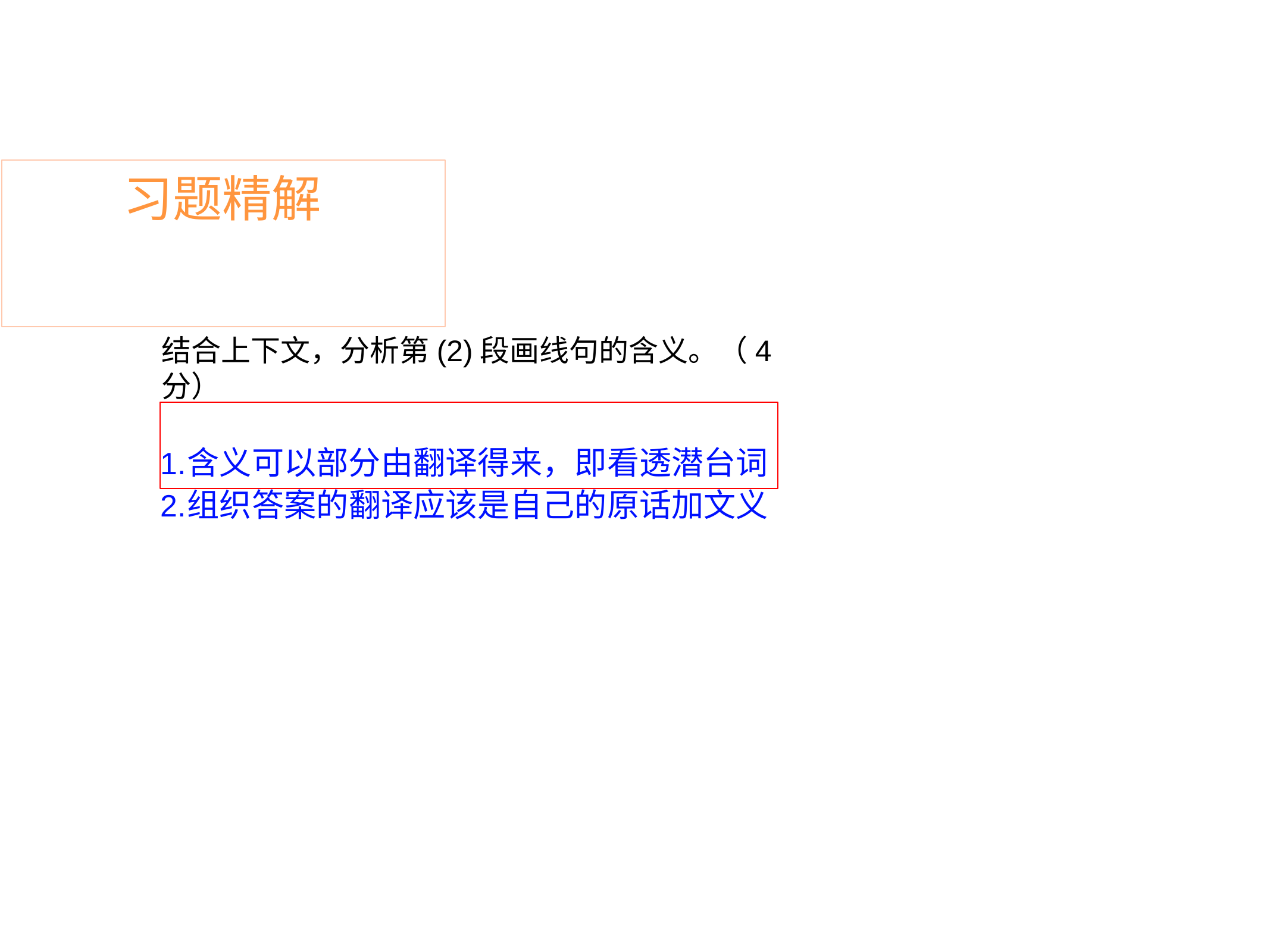

# 习题精解
结合上下文，分析第(2)段画线句的含义。（4分）

含义可以部分由翻译得来，即看透潜台词
组织答案的翻译应该是自己的原话加文义